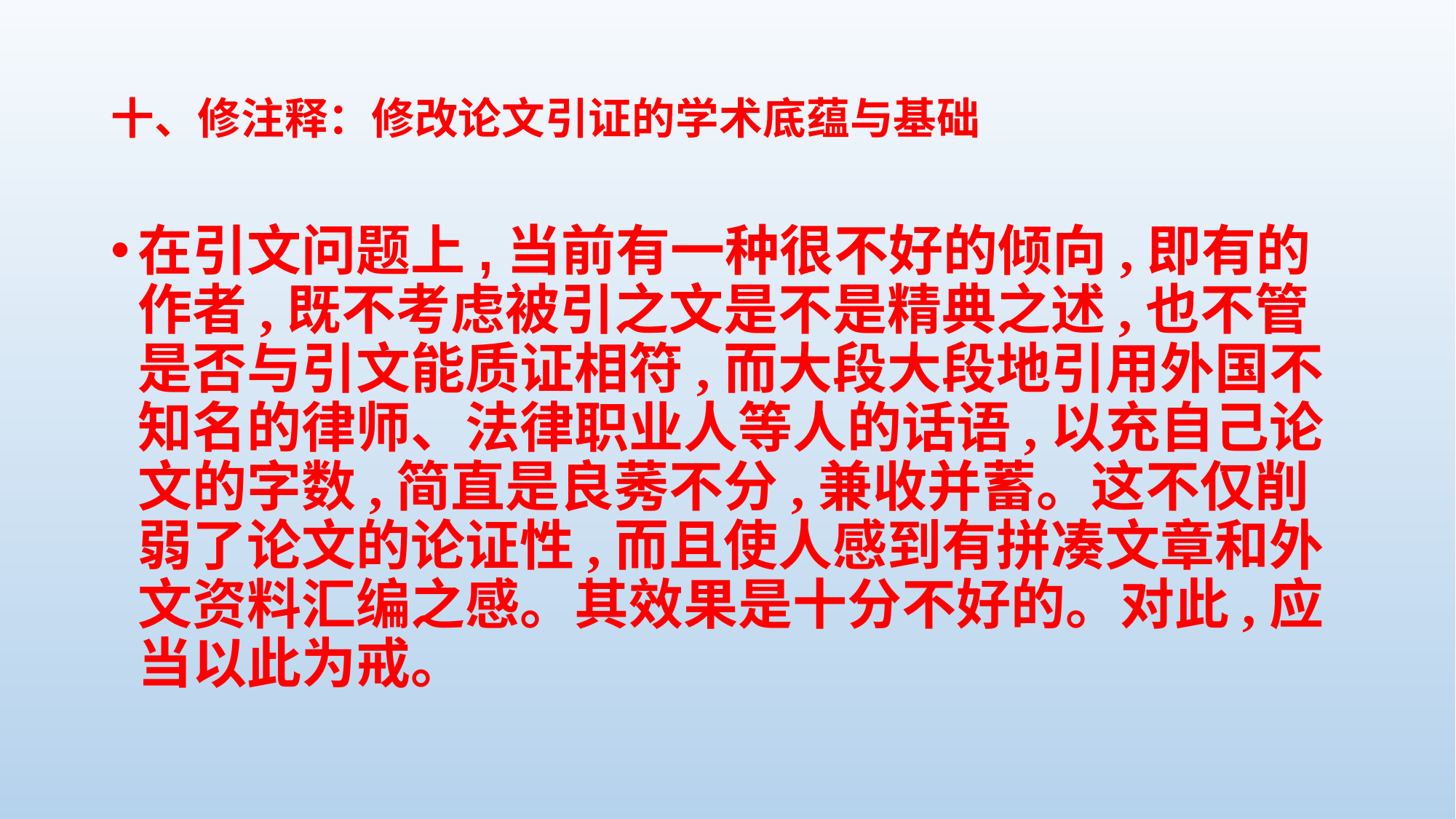

# 十、修注释：修改论文引证的学术底蕴与基础
在引文问题上,当前有一种很不好的倾向,即有的作者,既不考虑被引之文是不是精典之述,也不管是否与引文能质证相符,而大段大段地引用外国不知名的律师、法律职业人等人的话语,以充自己论文的字数,简直是良莠不分,兼收并蓄。这不仅削弱了论文的论证性,而且使人感到有拼凑文章和外文资料汇编之感。其效果是十分不好的。对此,应当以此为戒。